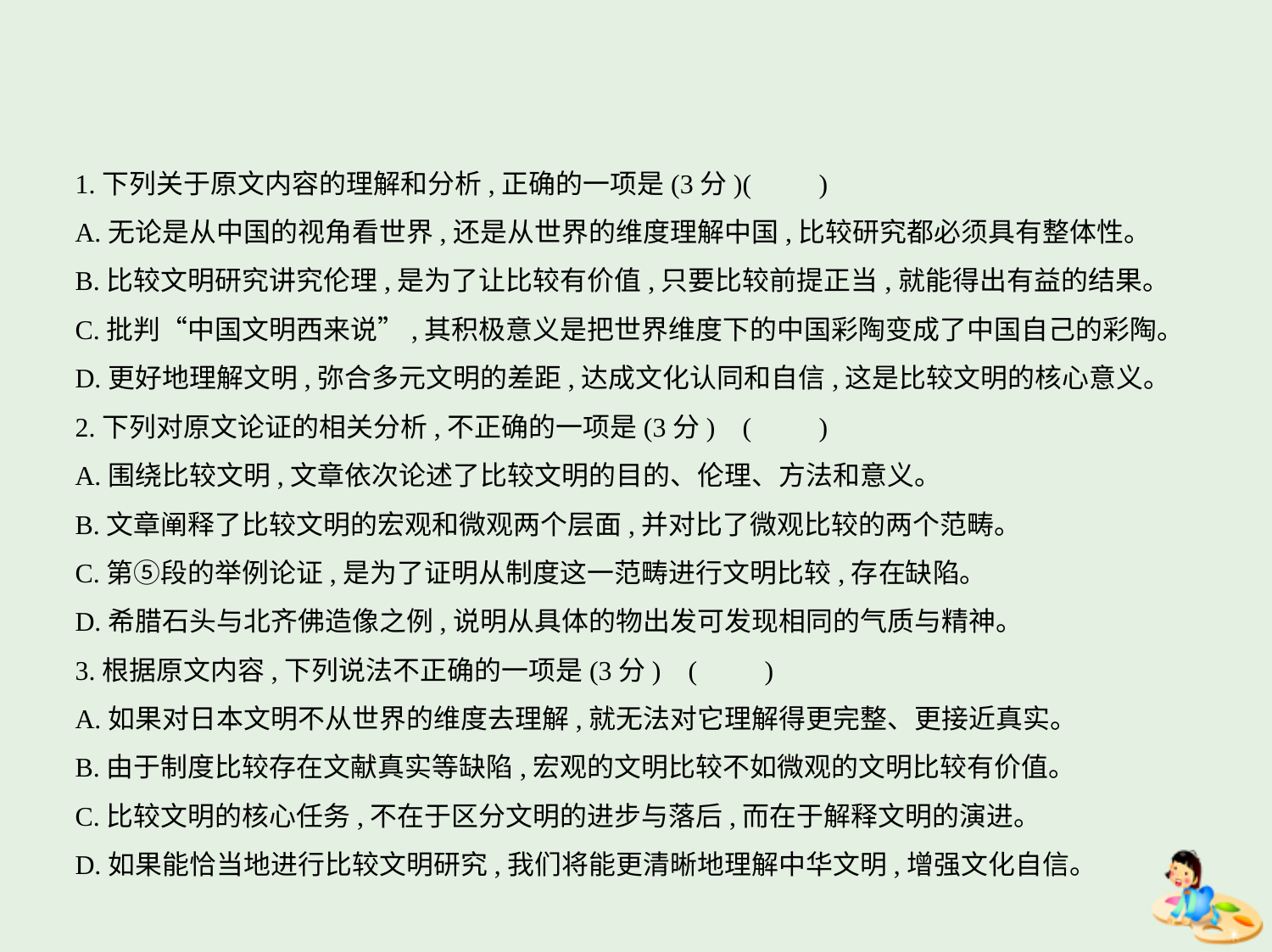

1.下列关于原文内容的理解和分析,正确的一项是(3分)(　　)
A.无论是从中国的视角看世界,还是从世界的维度理解中国,比较研究都必须具有整体性。
B.比较文明研究讲究伦理,是为了让比较有价值,只要比较前提正当,就能得出有益的结果。
C.批判“中国文明西来说”,其积极意义是把世界维度下的中国彩陶变成了中国自己的彩陶。
D.更好地理解文明,弥合多元文明的差距,达成文化认同和自信,这是比较文明的核心意义。
2.下列对原文论证的相关分析,不正确的一项是(3分) (　　)
A.围绕比较文明,文章依次论述了比较文明的目的、伦理、方法和意义。
B.文章阐释了比较文明的宏观和微观两个层面,并对比了微观比较的两个范畴。
C.第⑤段的举例论证,是为了证明从制度这一范畴进行文明比较,存在缺陷。
D.希腊石头与北齐佛造像之例,说明从具体的物出发可发现相同的气质与精神。
3.根据原文内容,下列说法不正确的一项是(3分) (　　)
A.如果对日本文明不从世界的维度去理解,就无法对它理解得更完整、更接近真实。
B.由于制度比较存在文献真实等缺陷,宏观的文明比较不如微观的文明比较有价值。
C.比较文明的核心任务,不在于区分文明的进步与落后,而在于解释文明的演进。
D.如果能恰当地进行比较文明研究,我们将能更清晰地理解中华文明,增强文化自信。